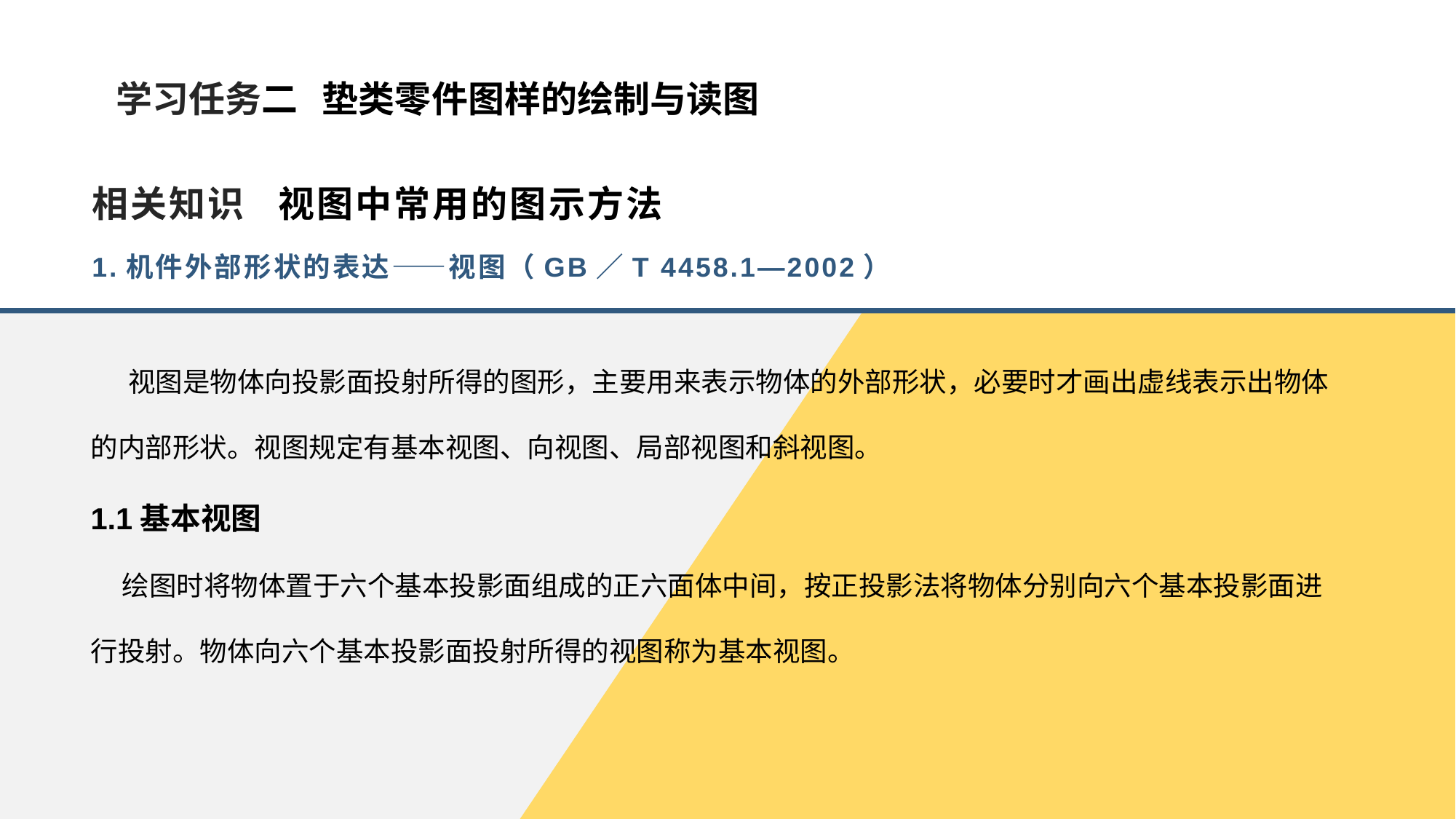

学习任务二   垫类零件图样的绘制与读图
相关知识   视图中常用的图示方法
1.机件外部形状的表达——视图（GB／T 4458.1—2002）

     视图是物体向投影面投射所得的图形，主要用来表示物体的外部形状，必要时才画出虚线表示出物体的内部形状。视图规定有基本视图、向视图、局部视图和斜视图。
1.1基本视图
    绘图时将物体置于六个基本投影面组成的正六面体中间，按正投影法将物体分别向六个基本投影面进行投射。物体向六个基本投影面投射所得的视图称为基本视图。